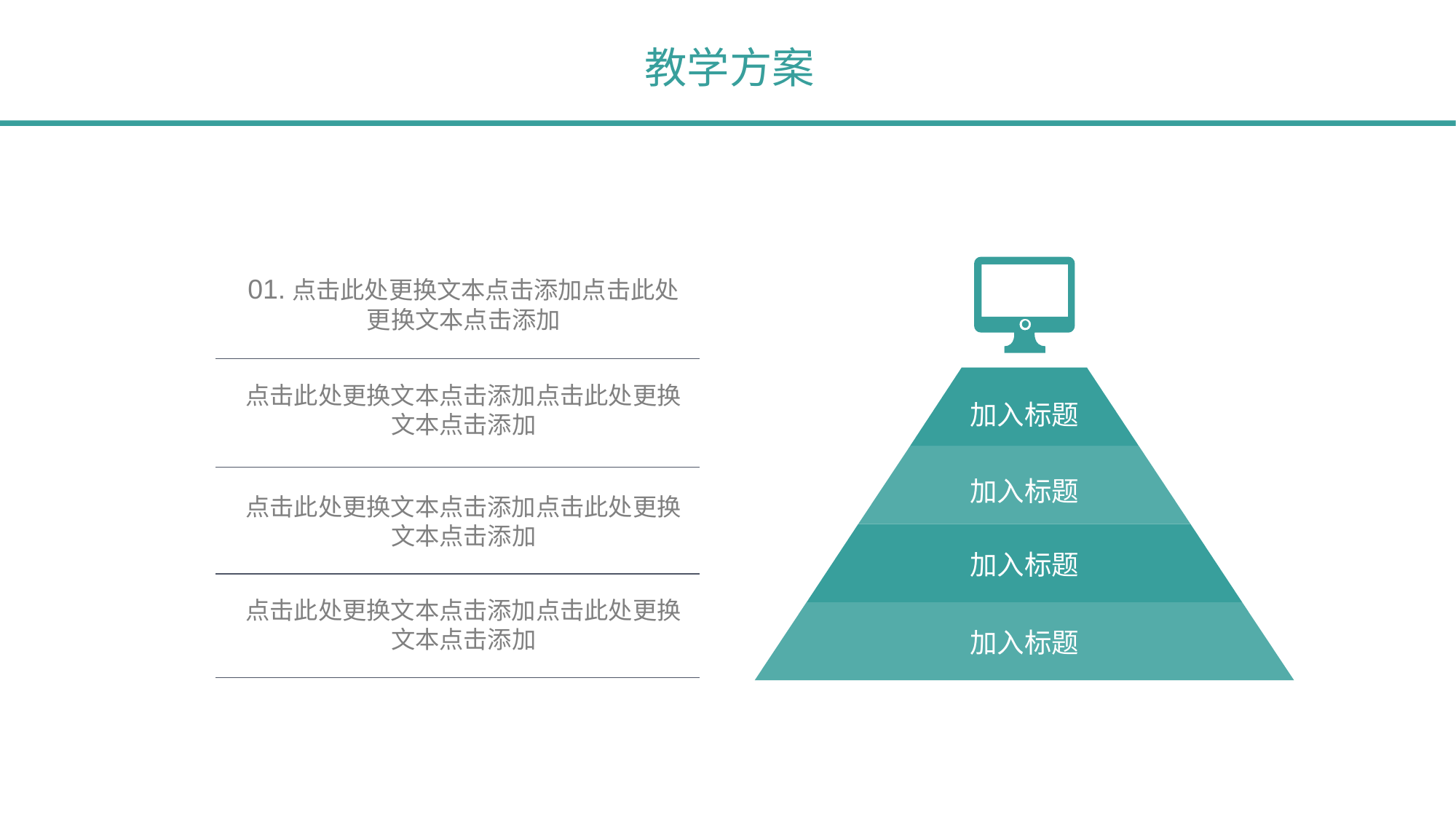

教学方案

加入标题

加入标题

加入标题

加入标题
01.点击此处更换文本点击添加点击此处更换文本点击添加
点击此处更换文本点击添加点击此处更换文本点击添加
点击此处更换文本点击添加点击此处更换文本点击添加
点击此处更换文本点击添加点击此处更换文本点击添加